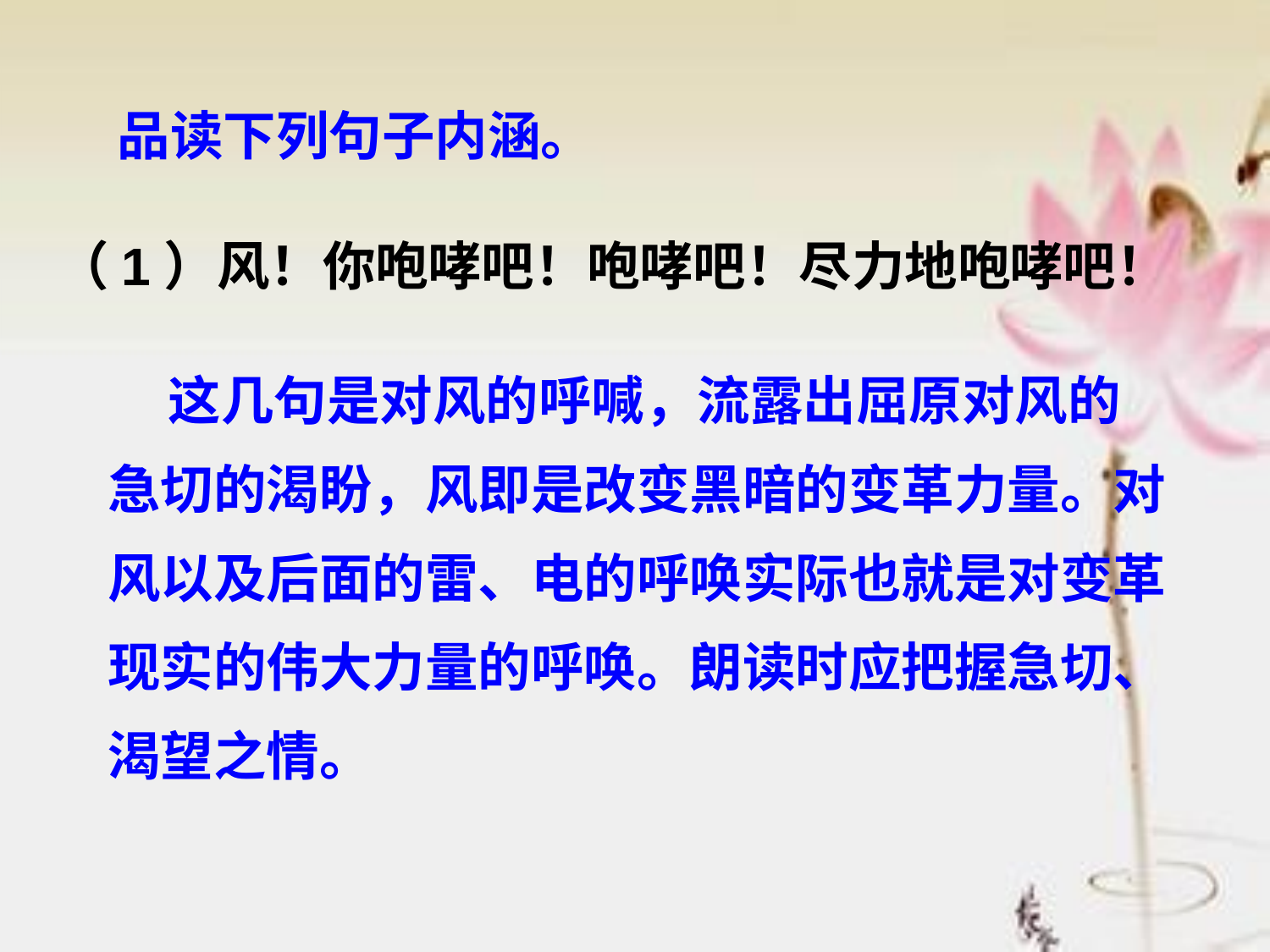

品读下列句子内涵。
（1）风！你咆哮吧！咆哮吧！尽力地咆哮吧！
    这几句是对风的呼喊，流露出屈原对风的急切的渴盼，风即是改变黑暗的变革力量。对风以及后面的雷、电的呼唤实际也就是对变革现实的伟大力量的呼唤。朗读时应把握急切、渴望之情。